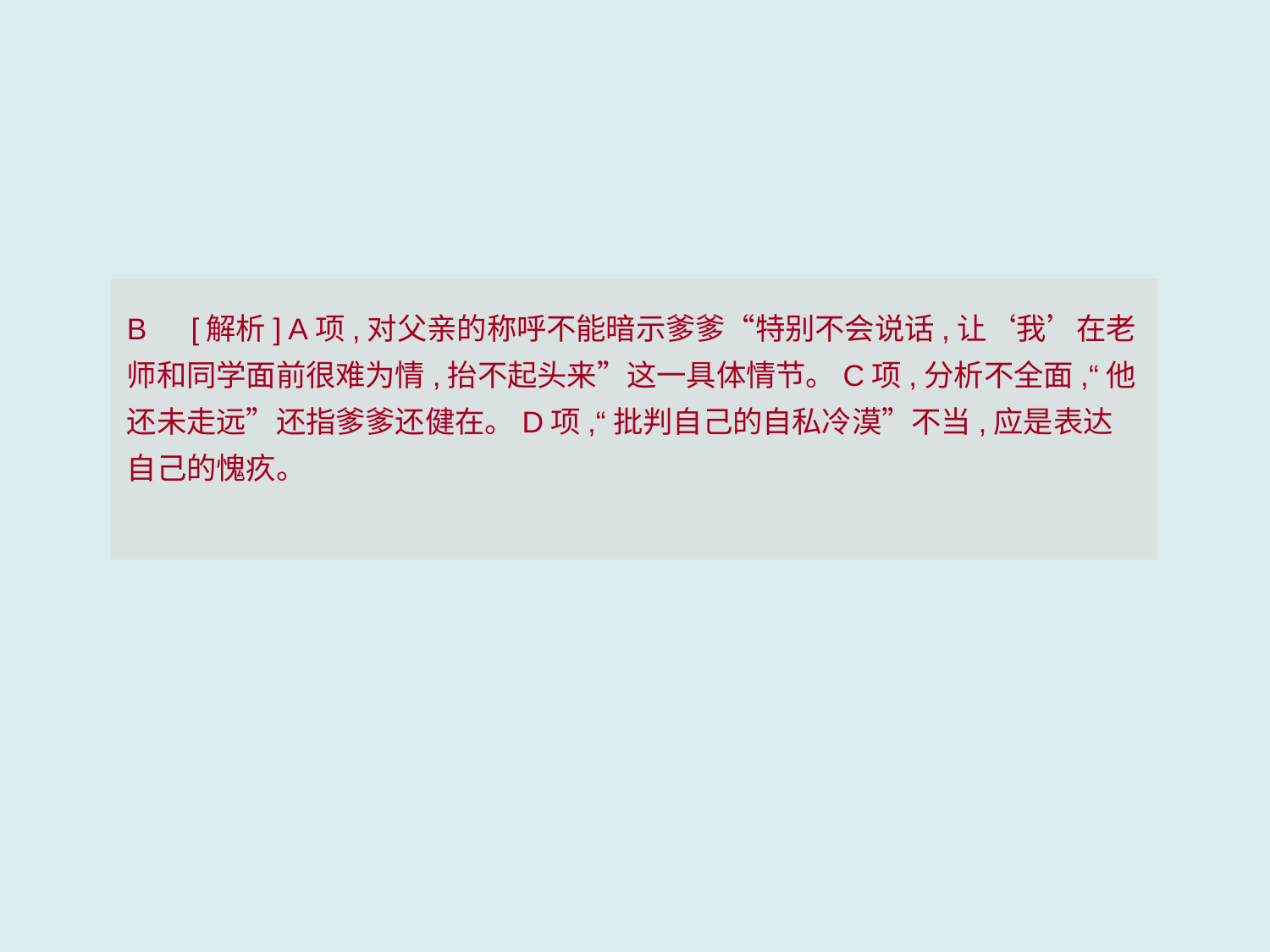

B　[解析] A项,对父亲的称呼不能暗示爹爹“特别不会说话,让‘我’在老师和同学面前很难为情,抬不起头来”这一具体情节。C项,分析不全面,“他还未走远”还指爹爹还健在。D项,“批判自己的自私冷漠”不当,应是表达自己的愧疚。